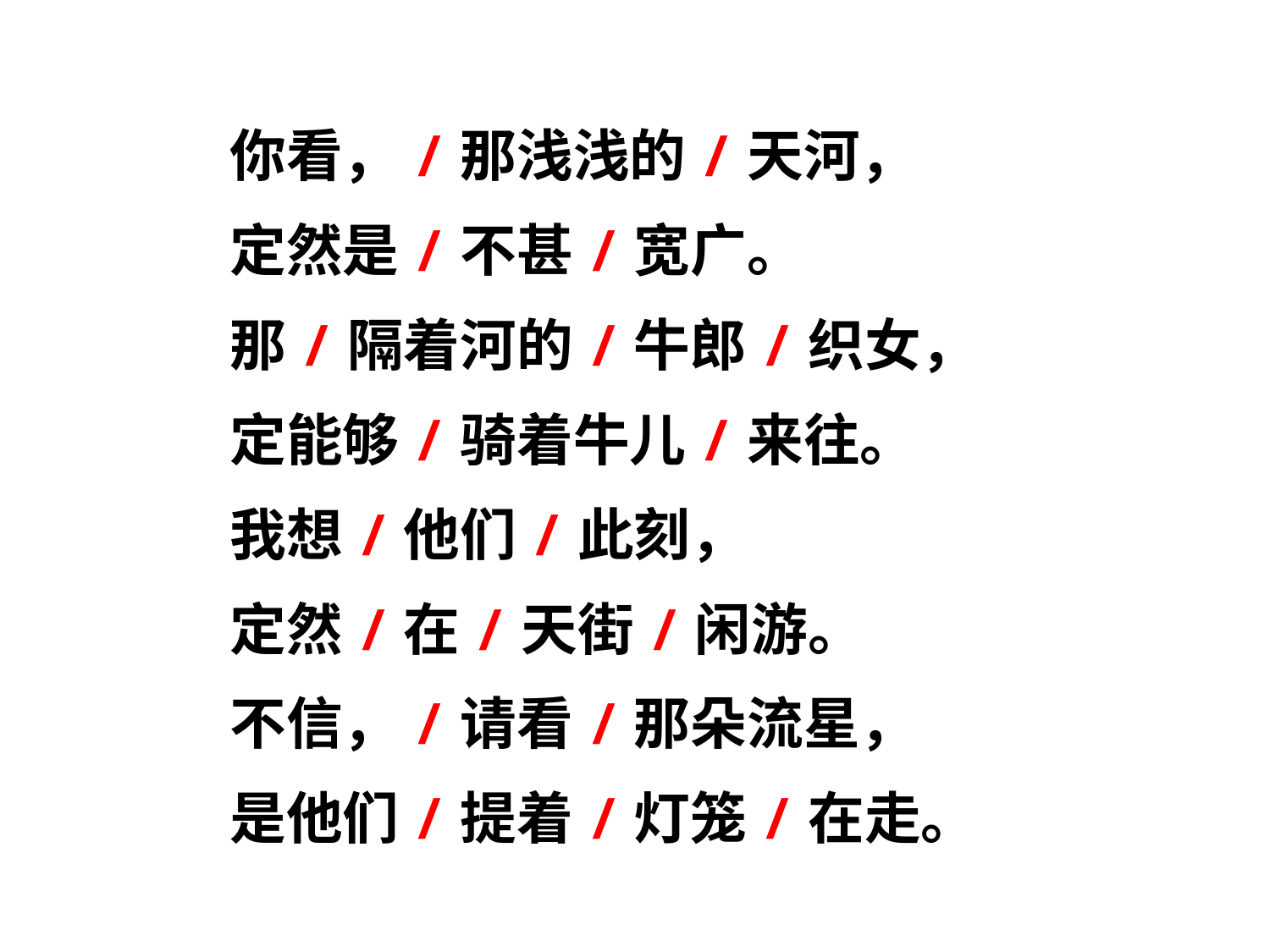

你看，/那浅浅的/天河，
定然是/不甚/宽广。
那/隔着河的/牛郎/织女，
定能够/骑着牛儿/来往。
我想/他们/此刻，
定然/在/天街/闲游。
不信，/请看/那朵流星，
是他们/提着/灯笼/在走。